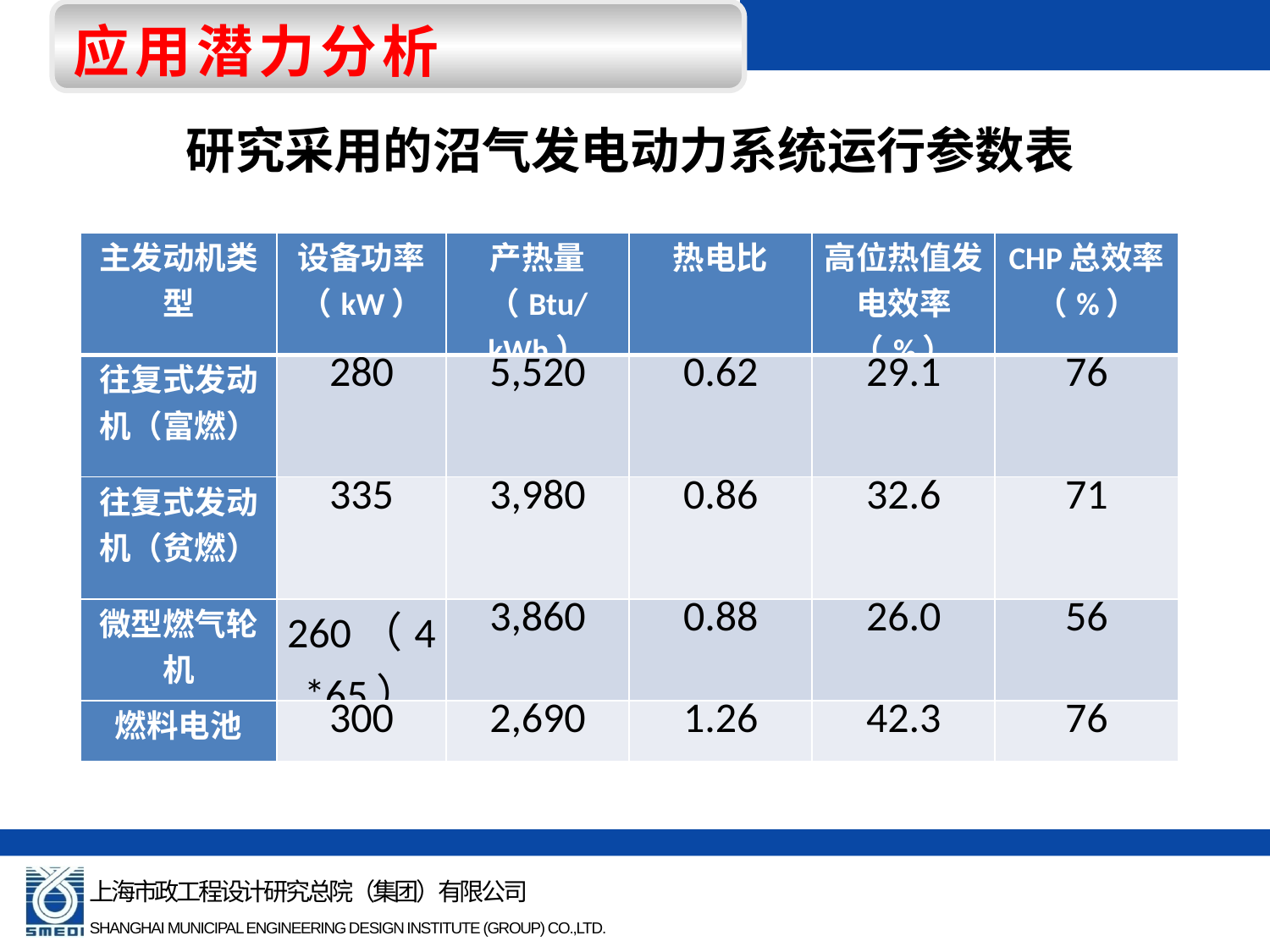

应用潜力分析
研究采用的沼气发电动力系统运行参数表
| 主发动机类型 | 设备功率（kW） | 产热量 （Btu/kWh） | 热电比 | 高位热值发电效率（%） | CHP总效率（%） |
| --- | --- | --- | --- | --- | --- |
| 往复式发动机（富燃） | 280 | 5,520 | 0.62 | 29.1 | 76 |
| 往复式发动机（贫燃） | 335 | 3,980 | 0.86 | 32.6 | 71 |
| 微型燃气轮机 | 260（4\*65） | 3,860 | 0.88 | 26.0 | 56 |
| 燃料电池 | 300 | 2,690 | 1.26 | 42.3 | 76 |